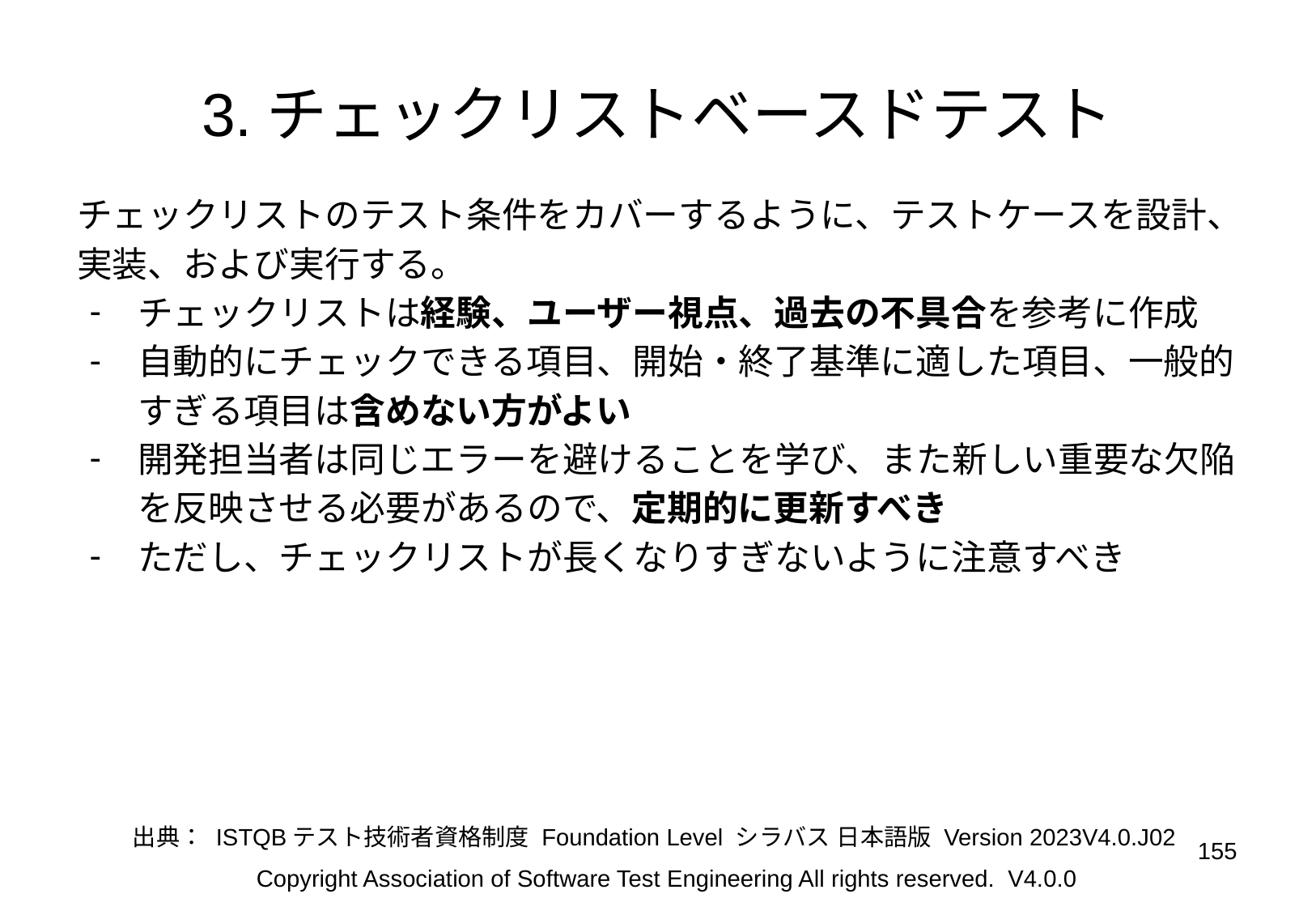

# 3.チェックリストベースドテスト
チェックリストのテスト条件をカバーするように、テストケースを設計、実装、および実行する。
チェックリストは経験、ユーザー視点、過去の不具合を参考に作成
自動的にチェックできる項目、開始・終了基準に適した項目、一般的すぎる項目は含めない方がよい
開発担当者は同じエラーを避けることを学び、また新しい重要な欠陥を反映させる必要があるので、定期的に更新すべき
ただし、チェックリストが長くなりすぎないように注意すべき
出典： ISTQBテスト技術者資格制度 Foundation Level シラバス 日本語版 Version 2023V4.0.J02
155
Copyright Association of Software Test Engineering All rights reserved.  V4.0.0